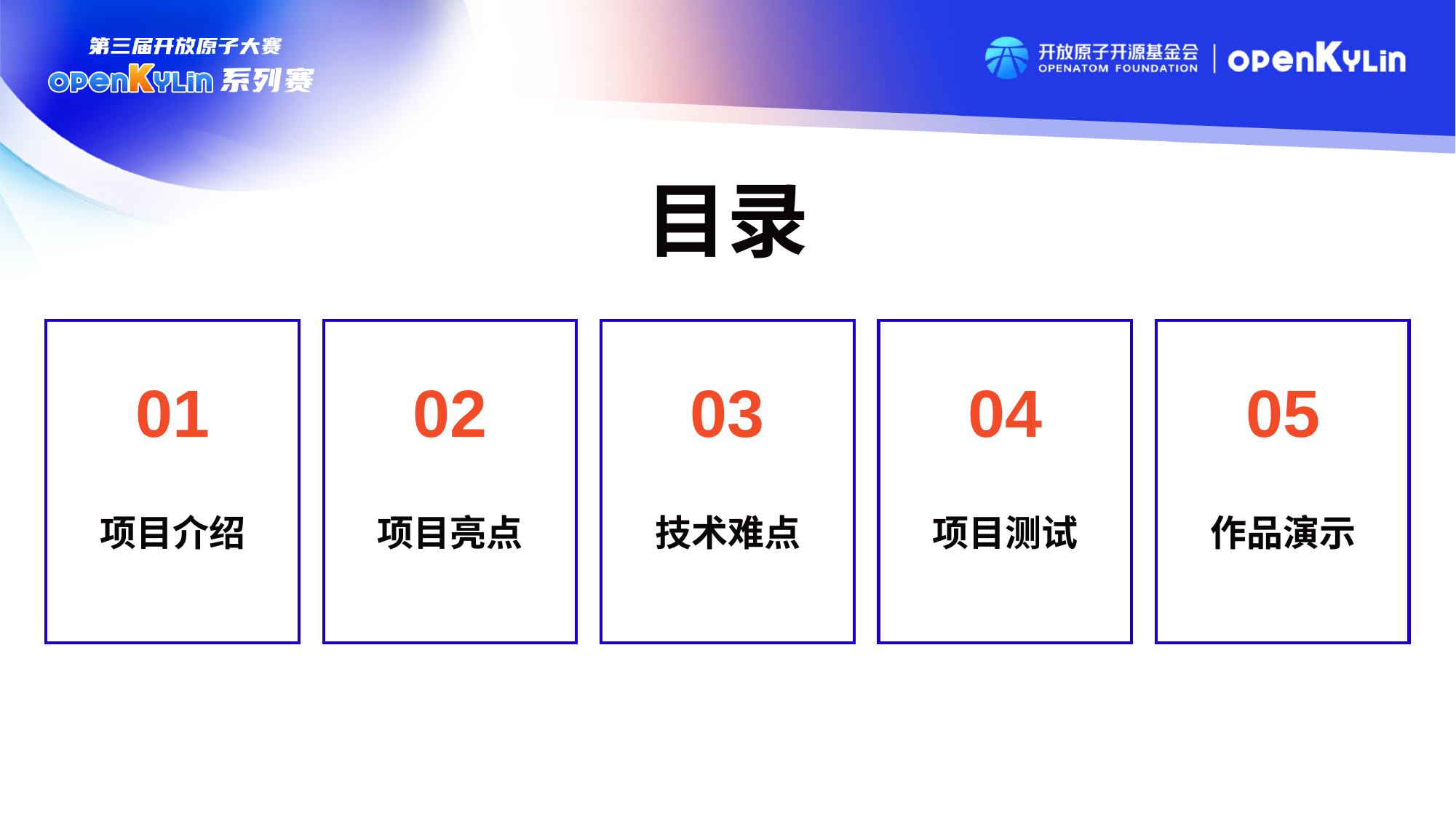

目录

01
02
03
04
05
项目介绍
项目亮点
技术难点
项目测试
作品演示